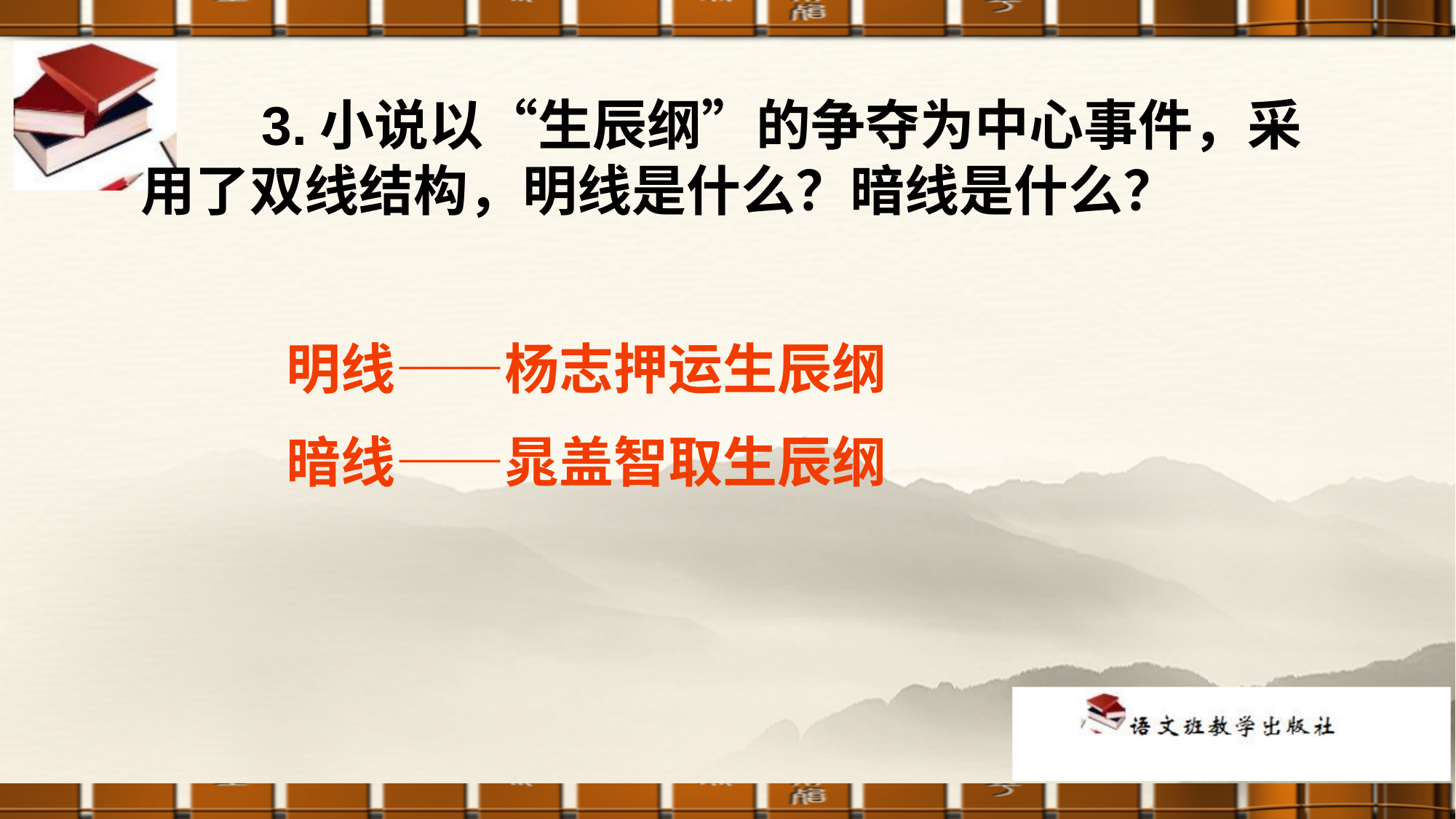

3.小说以“生辰纲”的争夺为中心事件，采用了双线结构，明线是什么？暗线是什么？
明线——杨志押运生辰纲
暗线——晁盖智取生辰纲